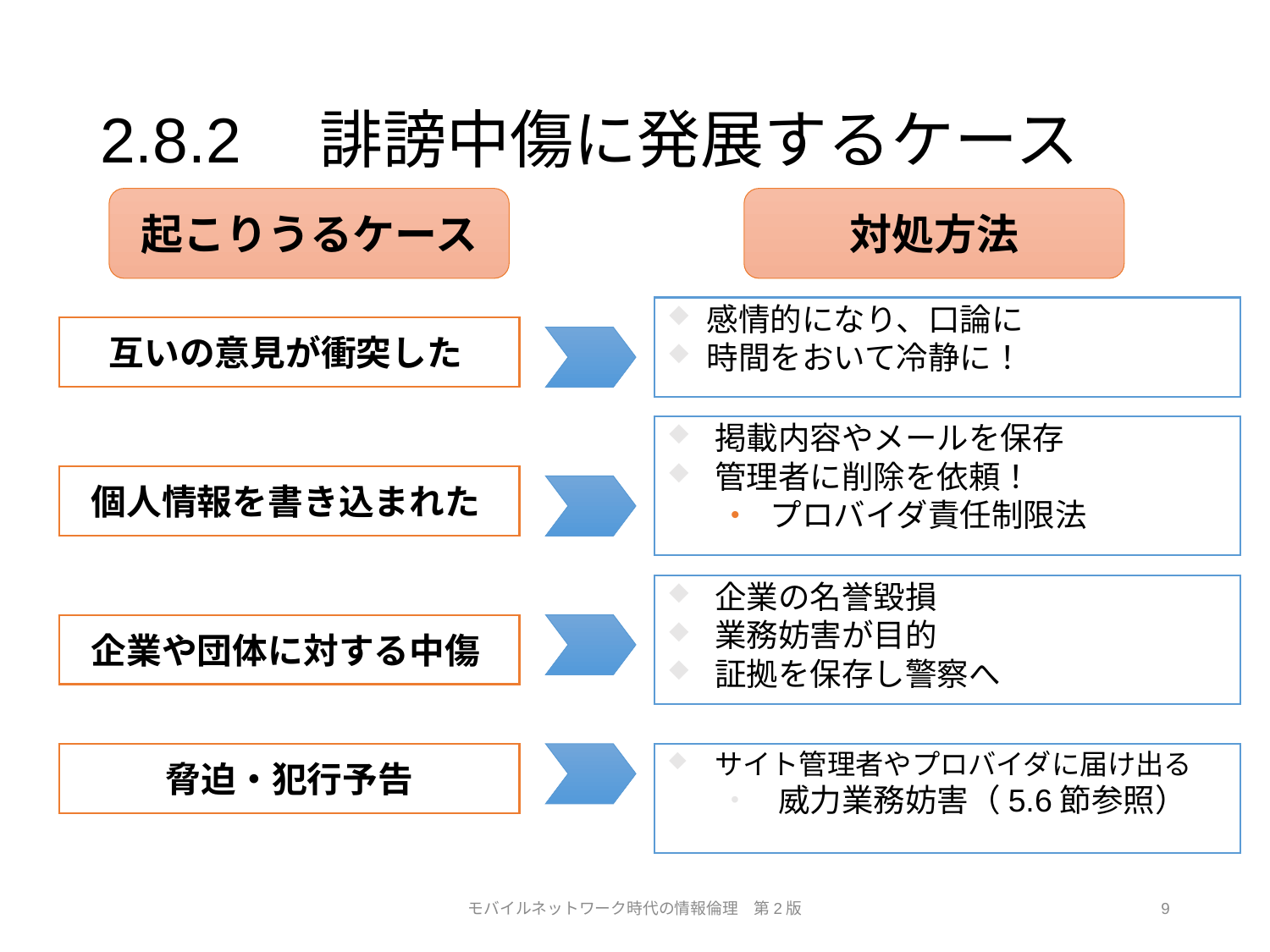

# 2.8.2　誹謗中傷に発展するケース
起こりうるケース
対処方法
感情的になり、口論に
時間をおいて冷静に！
互いの意見が衝突した

掲載内容やメールを保存
管理者に削除を依頼！
プロバイダ責任制限法
個人情報を書き込まれた

企業の名誉毀損
業務妨害が目的
証拠を保存し警察へ
企業や団体に対する中傷

脅迫・犯行予告

サイト管理者やプロバイダに届け出る
威力業務妨害（5.6節参照）

モバイルネットワーク時代の情報倫理　第2版
9